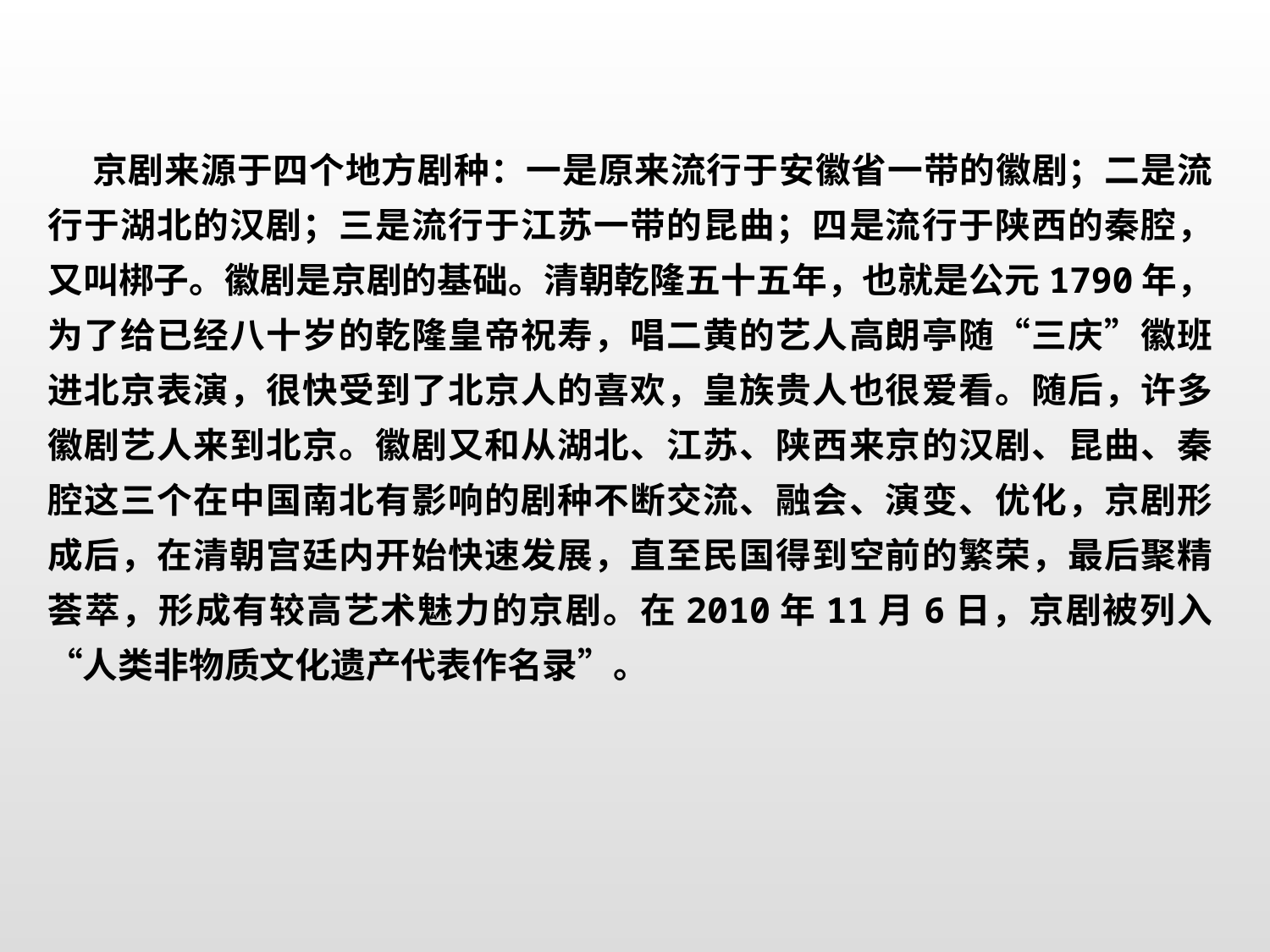

京剧来源于四个地方剧种：一是原来流行于安徽省一带的徽剧；二是流行于湖北的汉剧；三是流行于江苏一带的昆曲；四是流行于陕西的秦腔，又叫梆子。徽剧是京剧的基础。清朝乾隆五十五年，也就是公元1790年，为了给已经八十岁的乾隆皇帝祝寿，唱二黄的艺人高朗亭随“三庆”徽班进北京表演，很快受到了北京人的喜欢，皇族贵人也很爱看。随后，许多徽剧艺人来到北京。徽剧又和从湖北、江苏、陕西来京的汉剧、昆曲、秦腔这三个在中国南北有影响的剧种不断交流、融会、演变、优化，京剧形成后，在清朝宫廷内开始快速发展，直至民国得到空前的繁荣，最后聚精荟萃，形成有较高艺术魅力的京剧。在2010年11月6日，京剧被列入“人类非物质文化遗产代表作名录”。